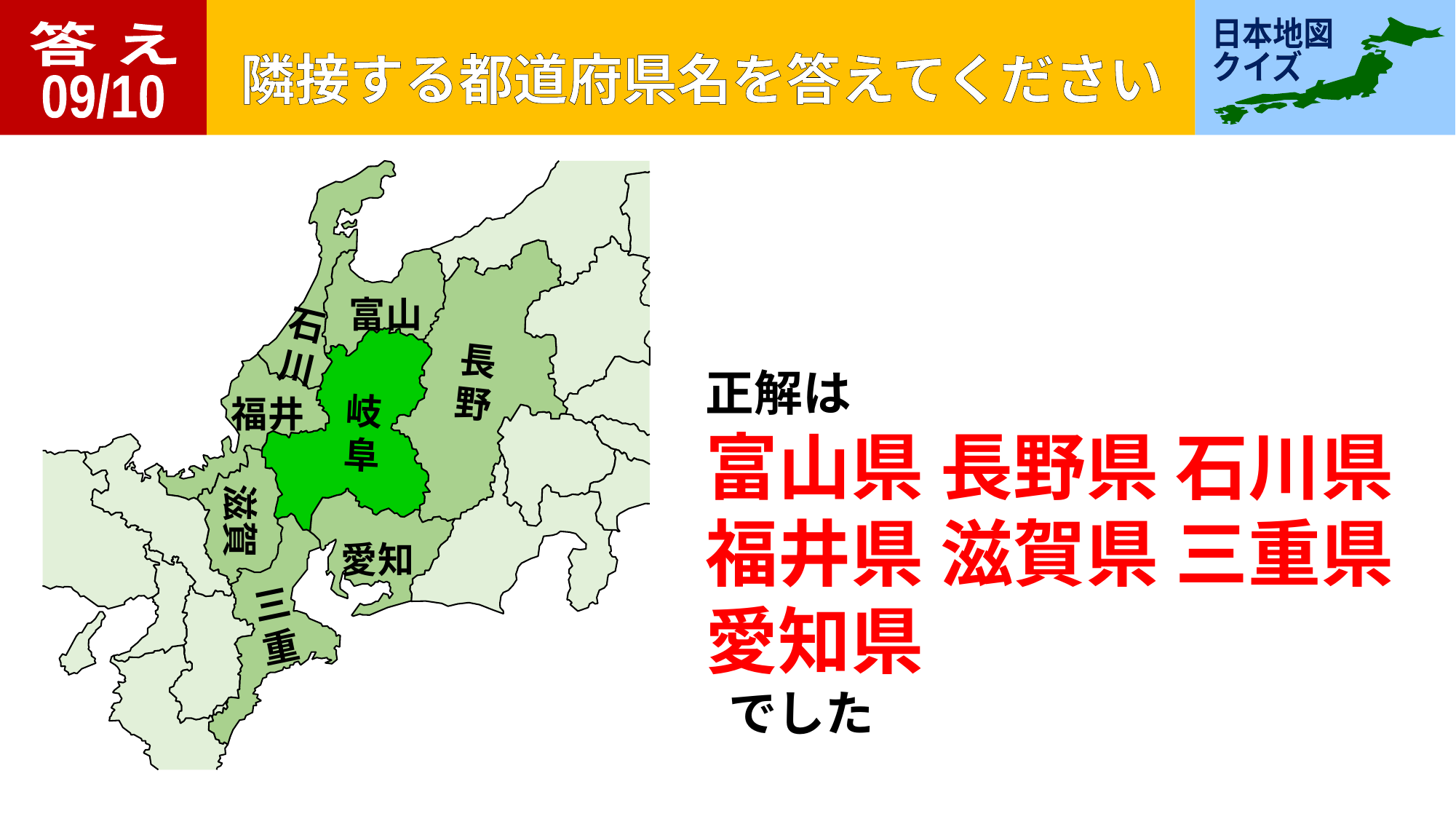

答 え
09/10

富山
石
川
長
野
岐
阜
福井
滋賀
愛知
三
重
正解は
富山県 長野県 石川県
福井県 滋賀県 三重県
愛知県
 でした